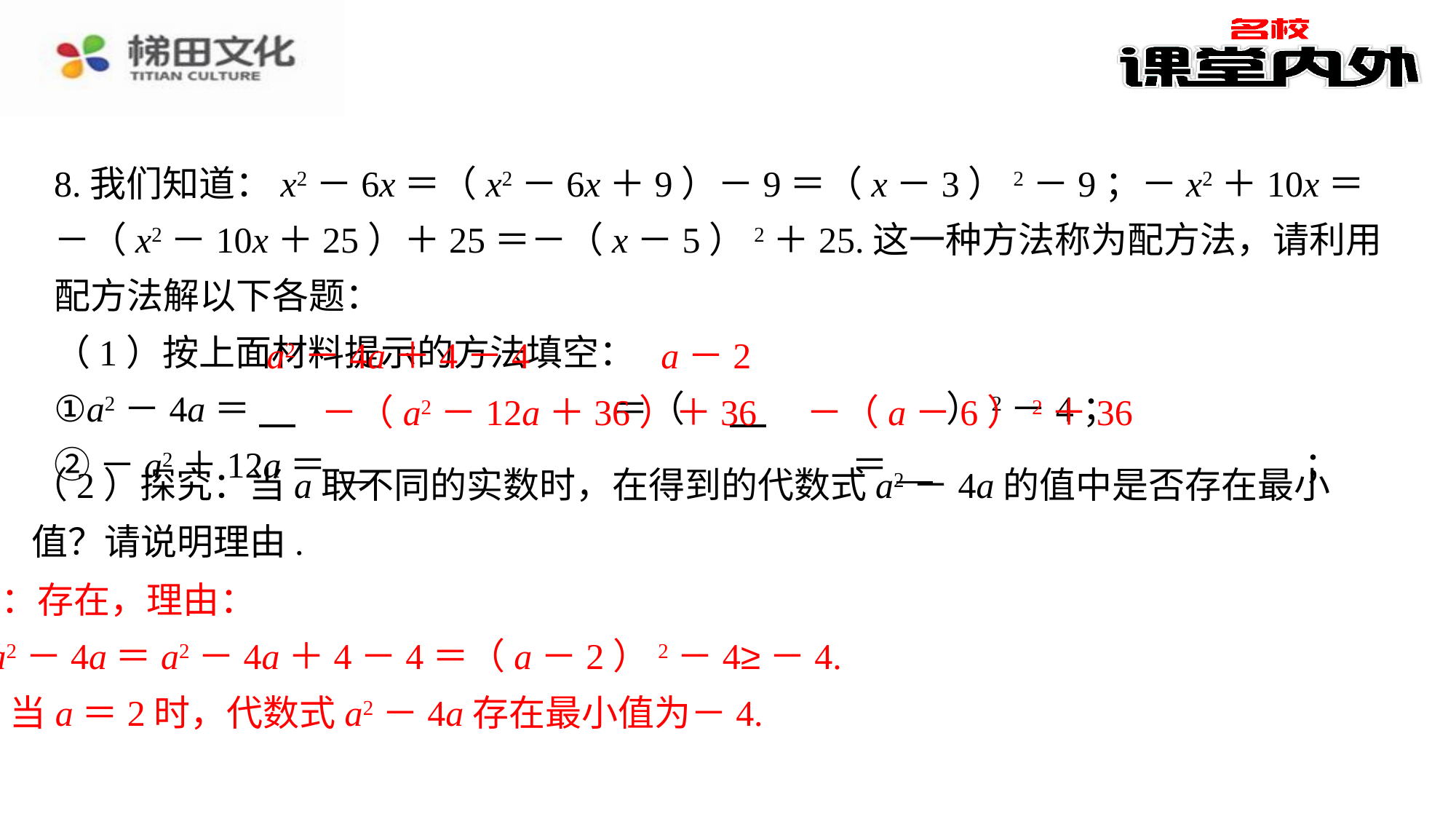

8.我们知道：x2－6x＝（x2－6x＋9）－9＝（x－3）2－9；－x2＋10x＝－（x2－10x＋25）＋25＝－（x－5）2＋25.这一种方法称为配方法，请利用配方法解以下各题：
（1）按上面材料提示的方法填空：
①a2－4a＝ 　a2－4a＋4－4　⁠＝（　 　a－2　⁠　）2－4；
②－a2＋12a＝ 　－（a2－12a＋36）＋36　⁠＝ 　－（a－6）2＋36　⁠；
a2－4a＋4－4
a－2
－（a2－12a＋36）＋36
－（a－6）2＋36
（2）探究：当a取不同的实数时，在得到的代数式a2－4a的值中是否存在最小值？请说明理由.
解：存在，理由：
∵a2－4a＝a2－4a＋4－4＝（a－2）2－4≥－4.
∴当a＝2时，代数式a2－4a存在最小值为－4.